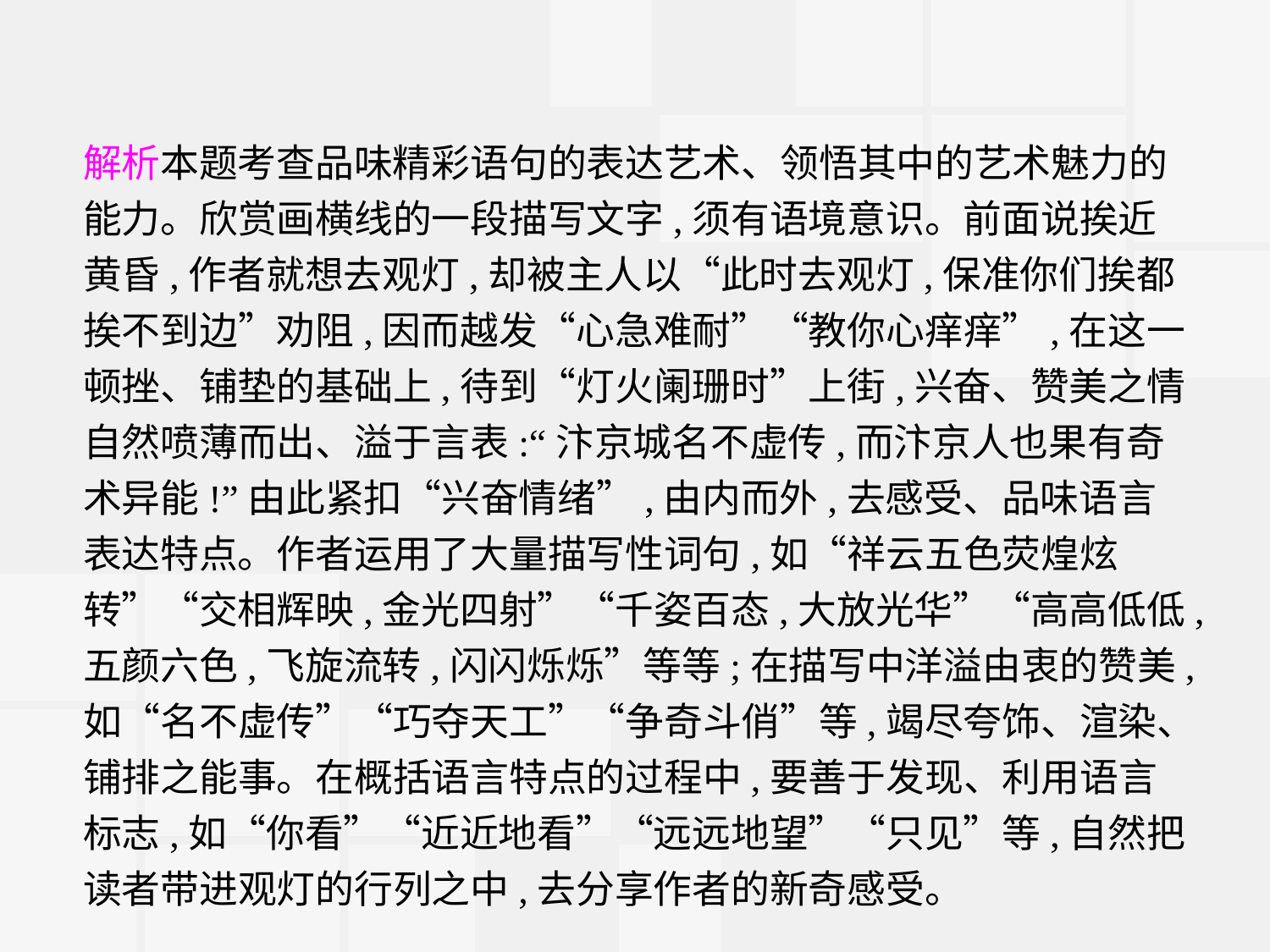

解析本题考查品味精彩语句的表达艺术、领悟其中的艺术魅力的能力。欣赏画横线的一段描写文字,须有语境意识。前面说挨近黄昏,作者就想去观灯,却被主人以“此时去观灯,保准你们挨都挨不到边”劝阻,因而越发“心急难耐”“教你心痒痒”,在这一顿挫、铺垫的基础上,待到“灯火阑珊时”上街,兴奋、赞美之情自然喷薄而出、溢于言表:“汴京城名不虚传,而汴京人也果有奇术异能!”由此紧扣“兴奋情绪”,由内而外,去感受、品味语言表达特点。作者运用了大量描写性词句,如“祥云五色荧煌炫转”“交相辉映,金光四射”“千姿百态,大放光华”“高高低低,五颜六色,飞旋流转,闪闪烁烁”等等;在描写中洋溢由衷的赞美,如“名不虚传”“巧夺天工”“争奇斗俏”等,竭尽夸饰、渲染、铺排之能事。在概括语言特点的过程中,要善于发现、利用语言标志,如“你看”“近近地看”“远远地望”“只见”等,自然把读者带进观灯的行列之中,去分享作者的新奇感受。